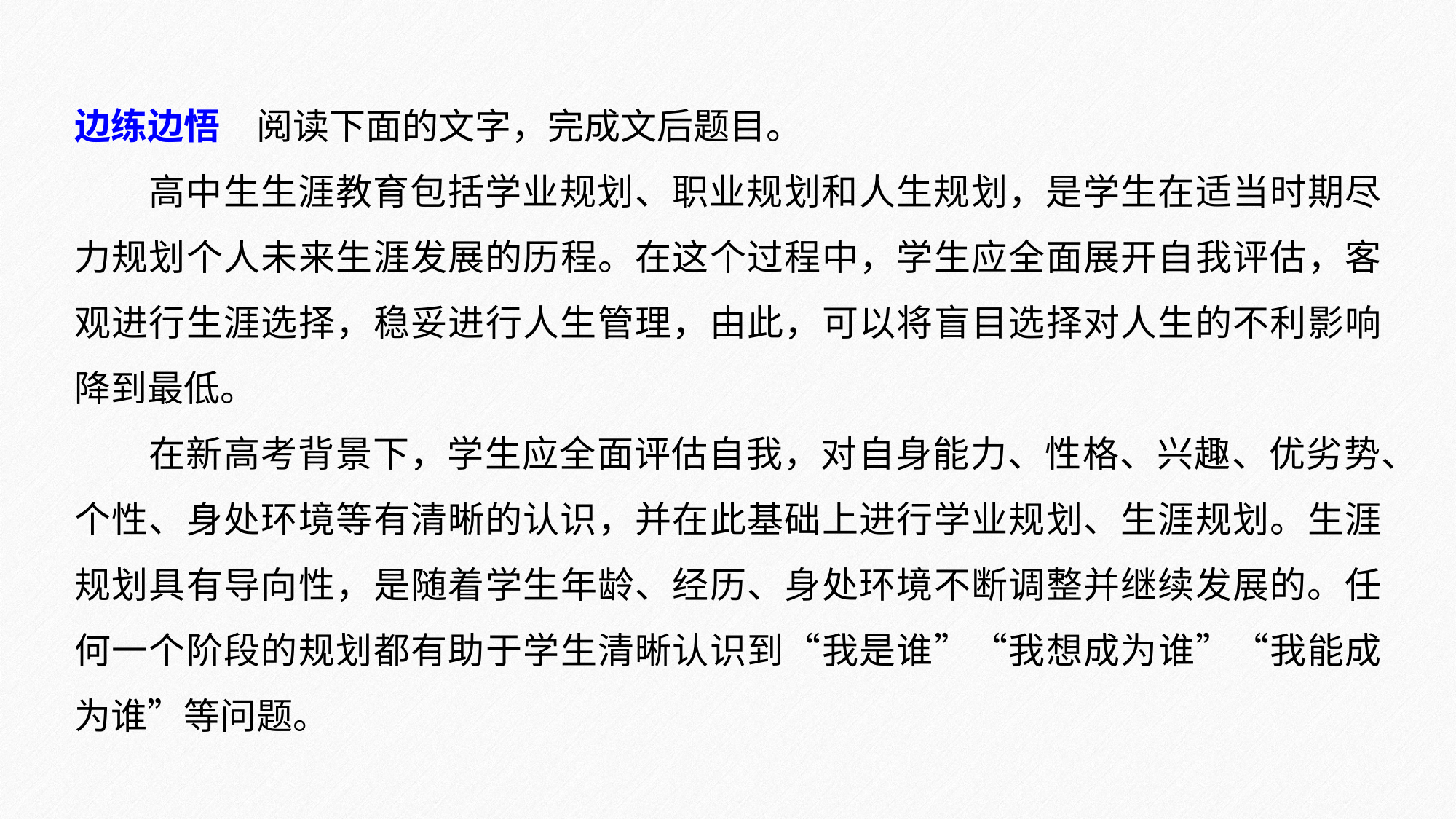

边练边悟　阅读下面的文字，完成文后题目。
高中生生涯教育包括学业规划、职业规划和人生规划，是学生在适当时期尽力规划个人未来生涯发展的历程。在这个过程中，学生应全面展开自我评估，客观进行生涯选择，稳妥进行人生管理，由此，可以将盲目选择对人生的不利影响降到最低。
在新高考背景下，学生应全面评估自我，对自身能力、性格、兴趣、优劣势、个性、身处环境等有清晰的认识，并在此基础上进行学业规划、生涯规划。生涯规划具有导向性，是随着学生年龄、经历、身处环境不断调整并继续发展的。任何一个阶段的规划都有助于学生清晰认识到“我是谁”“我想成为谁”“我能成为谁”等问题。